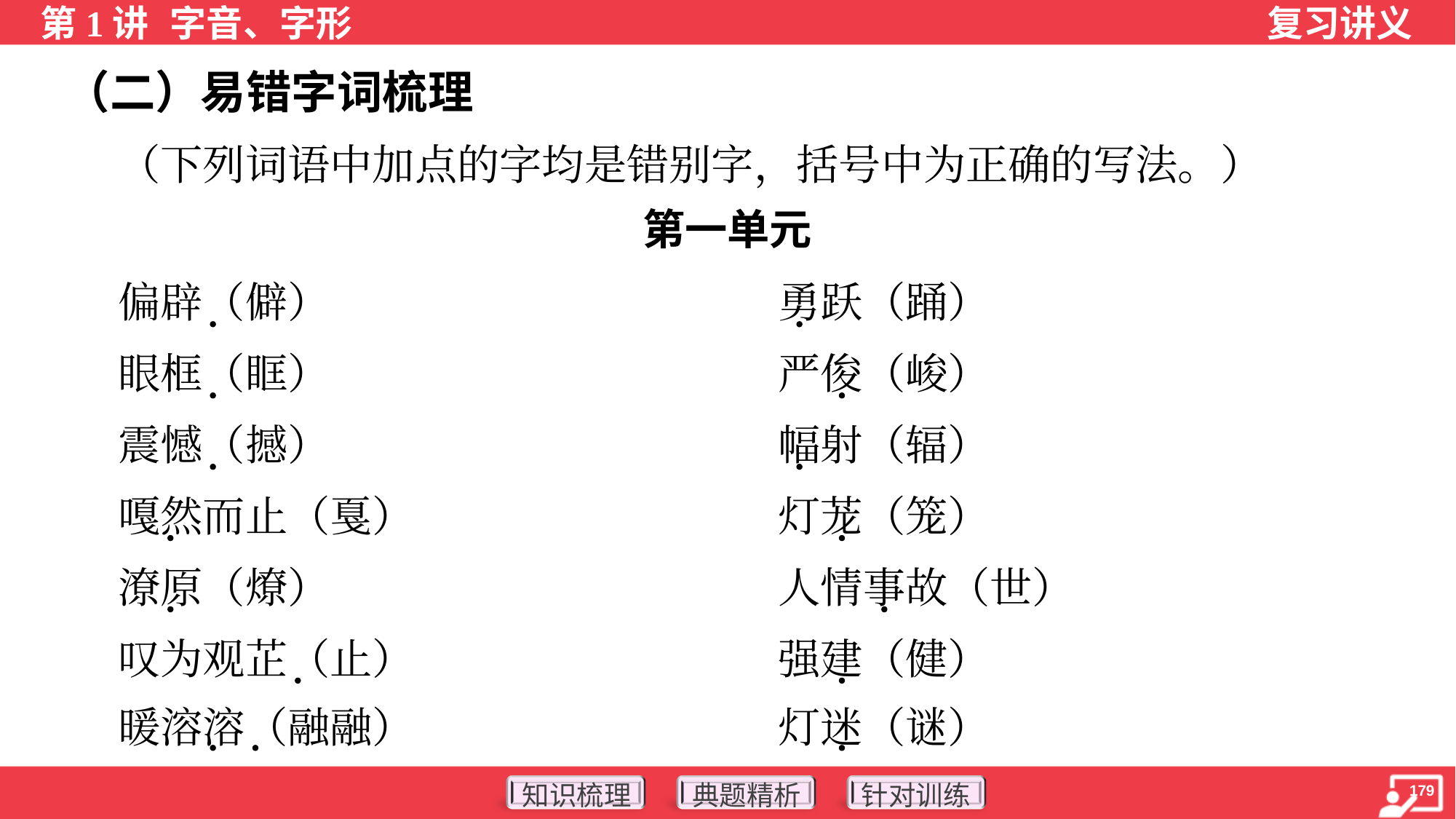

（二）易错字词梳理
    （下列词语中加点的字均是错别字，括号中为正确的写法。）
第一单元
    偏辟（僻）	勇跃（踊）
    眼框（眶）	严俊（峻）
    震憾（撼）	幅射（辐）
    嘎然而止（戛）	灯茏（笼）
    潦原（燎）	人情事故（世）
    叹为观芷（止）	强建（健）
    暖溶溶（融融）	灯迷（谜）